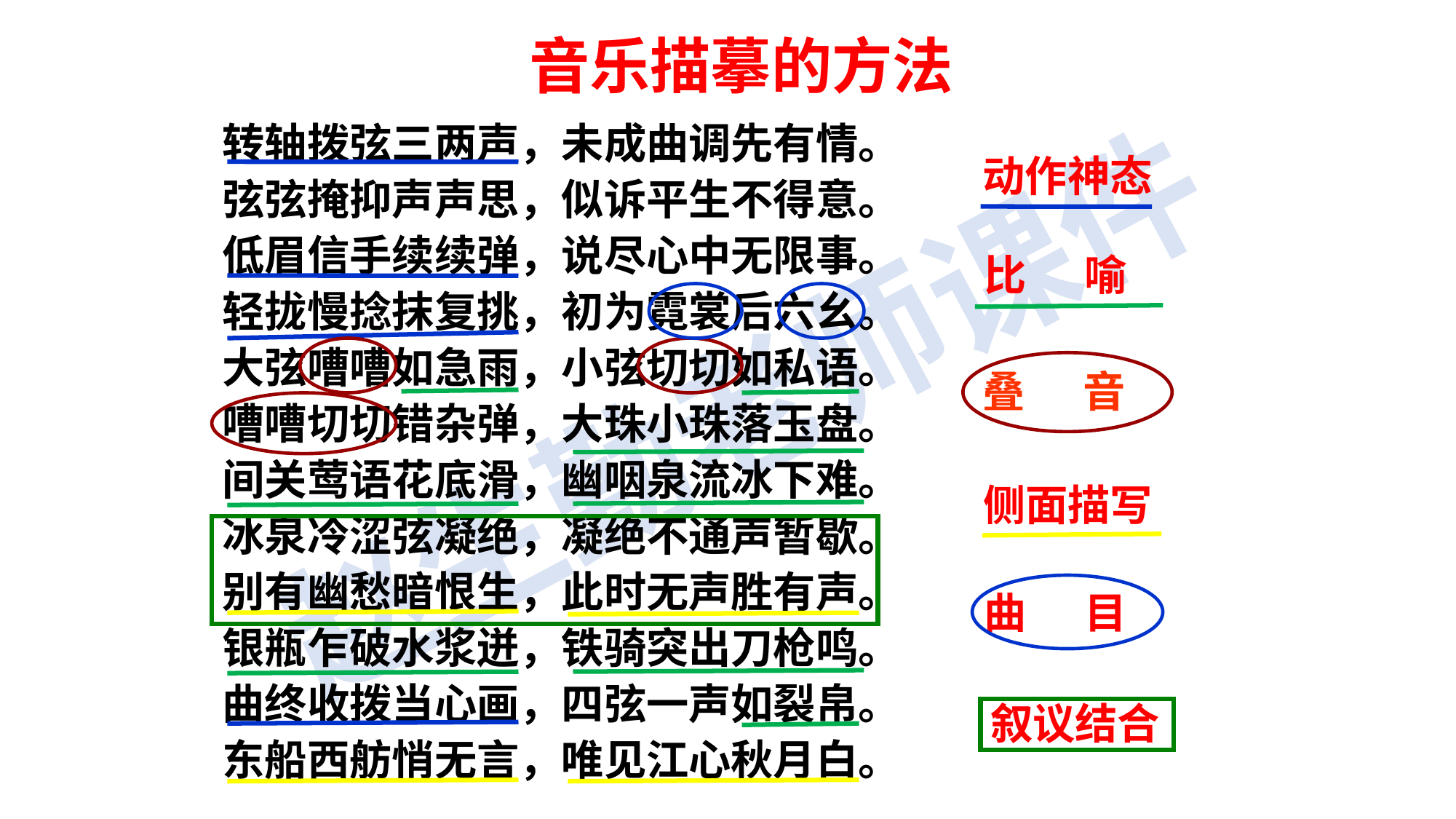

音乐描摹的方法
转轴拨弦三两声，未成曲调先有情。弦弦掩抑声声思，似诉平生不得意。低眉信手续续弹，说尽心中无限事。轻拢慢捻抹复挑，初为霓裳后六幺。大弦嘈嘈如急雨，小弦切切如私语。嘈嘈切切错杂弹，大珠小珠落玉盘。间关莺语花底滑，幽咽泉流冰下难。冰泉冷涩弦凝绝，凝绝不通声暂歇。别有幽愁暗恨生，此时无声胜有声。银瓶乍破水浆迸，铁骑突出刀枪鸣。曲终收拨当心画，四弦一声如裂帛。东船西舫悄无言，唯见江心秋月白。
动作神态

比      喻

叠      音

侧面描写

曲      目

叙议结合